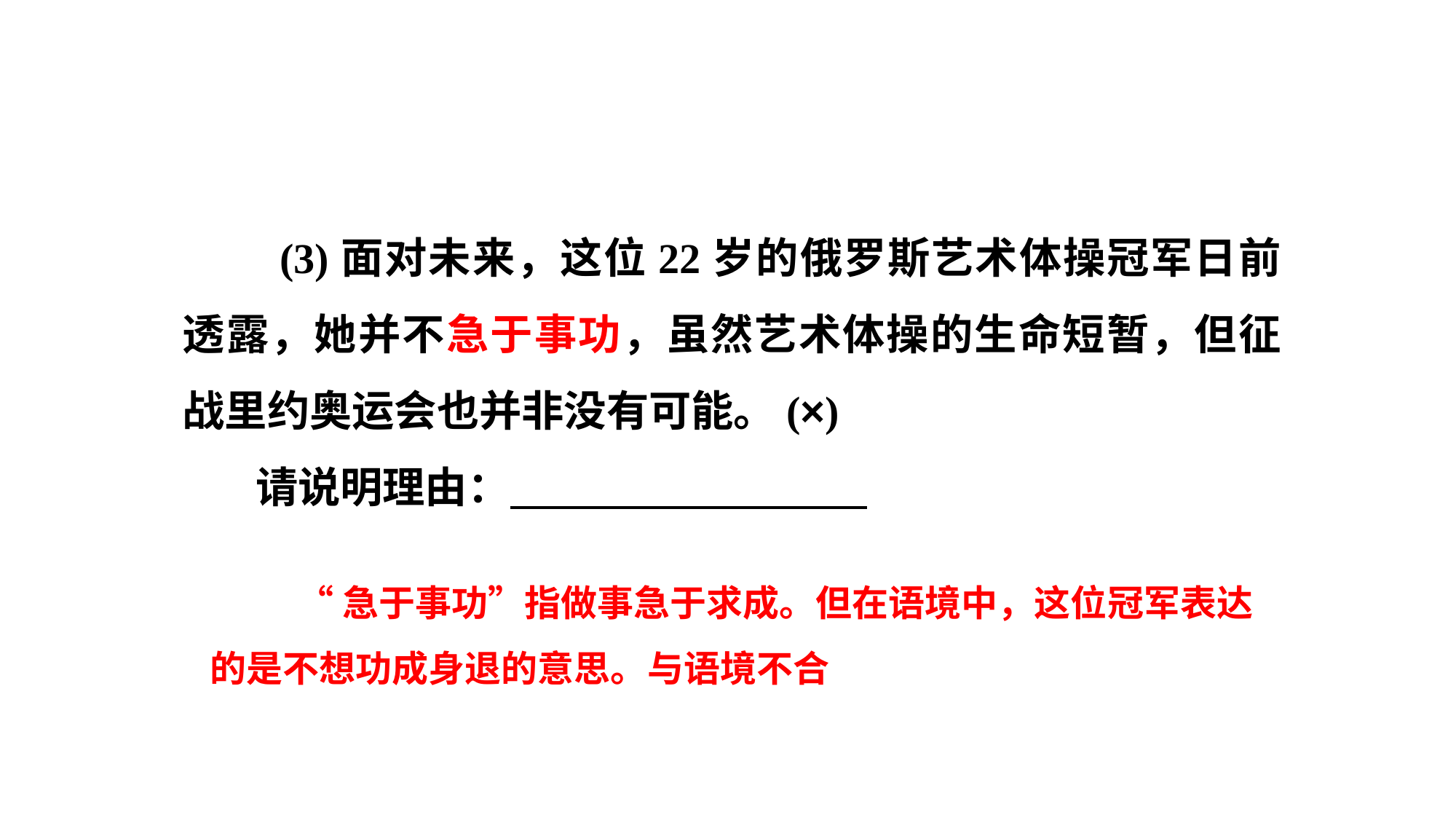

自我研习
  (3)面对未来，这位22岁的俄罗斯艺术体操冠军日前透露，她并不急于事功，虽然艺术体操的生命短暂，但征战里约奥运会也并非没有可能。(×)
请说明理由：

    “急于事功”指做事急于求成。但在语境中，这位冠军表达的是不想功成身退的意思。与语境不合